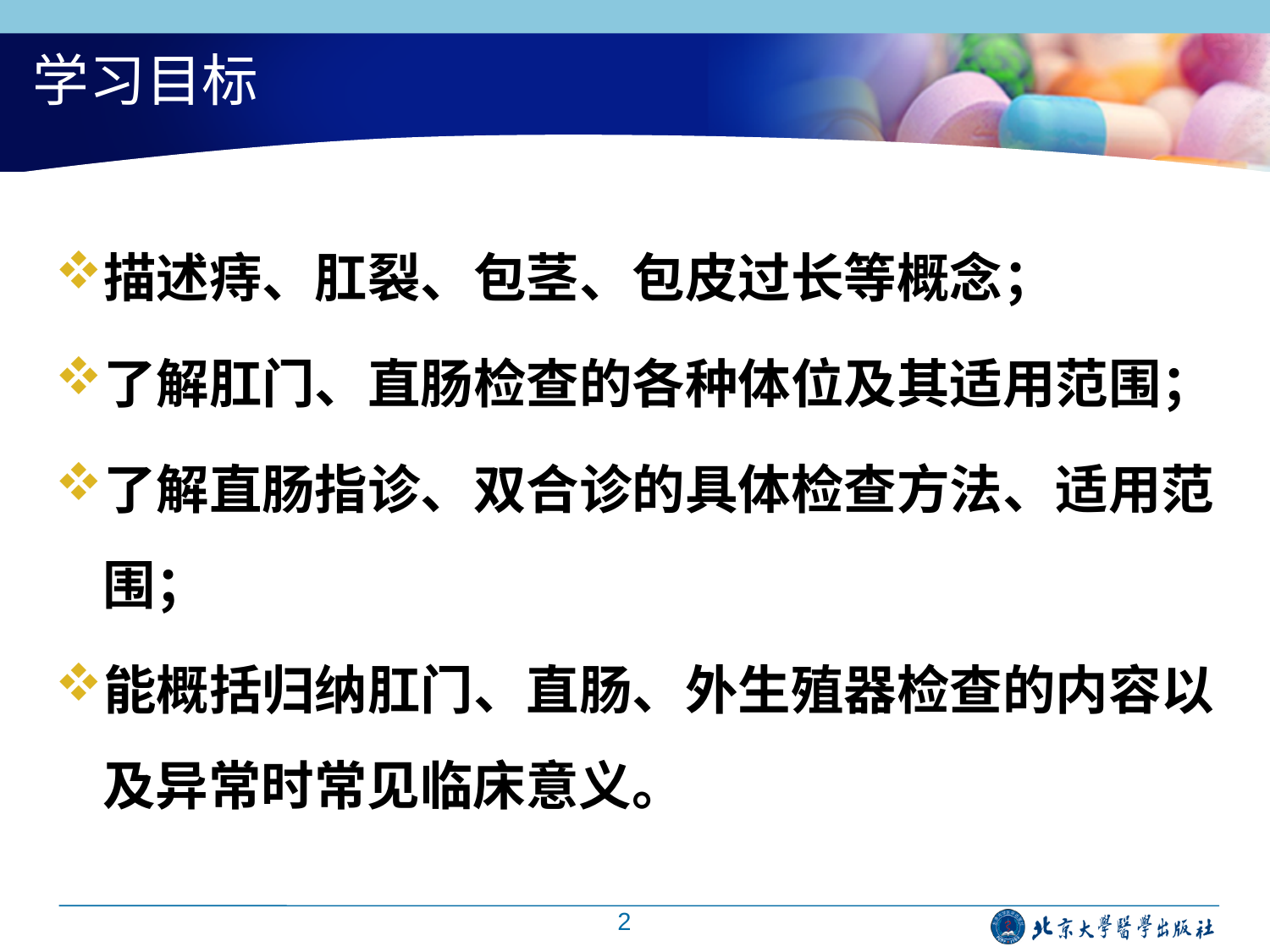

# 学习目标
描述痔、肛裂、包茎、包皮过长等概念；
了解肛门、直肠检查的各种体位及其适用范围；
了解直肠指诊、双合诊的具体检查方法、适用范围；
能概括归纳肛门、直肠、外生殖器检查的内容以及异常时常见临床意义。
2